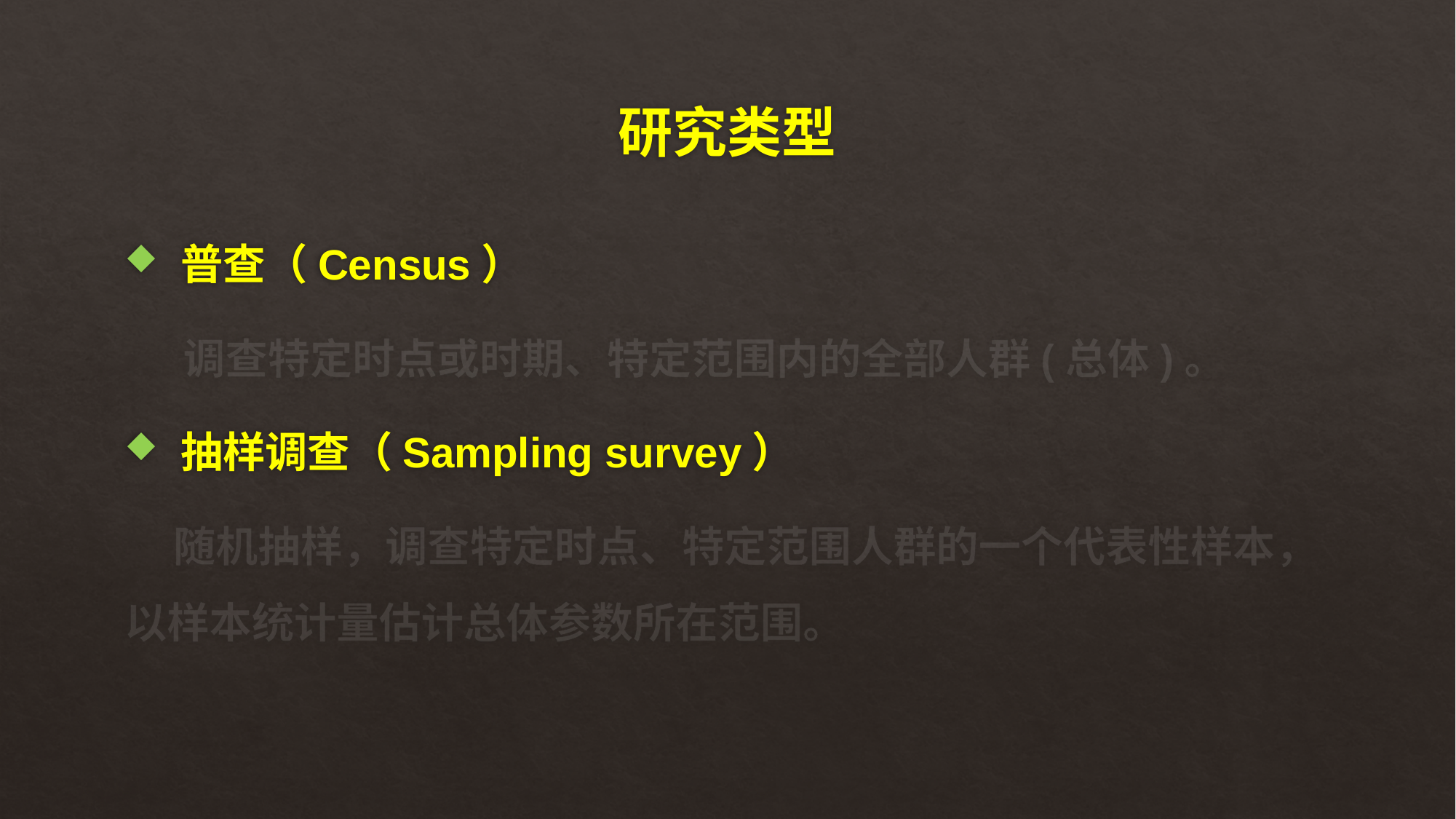

# 研究类型
 普查（Census）
     调查特定时点或时期、特定范围内的全部人群(总体)。
 抽样调查（Sampling survey）
    随机抽样，调查特定时点、特定范围人群的一个代表性样本，以样本统计量估计总体参数所在范围。